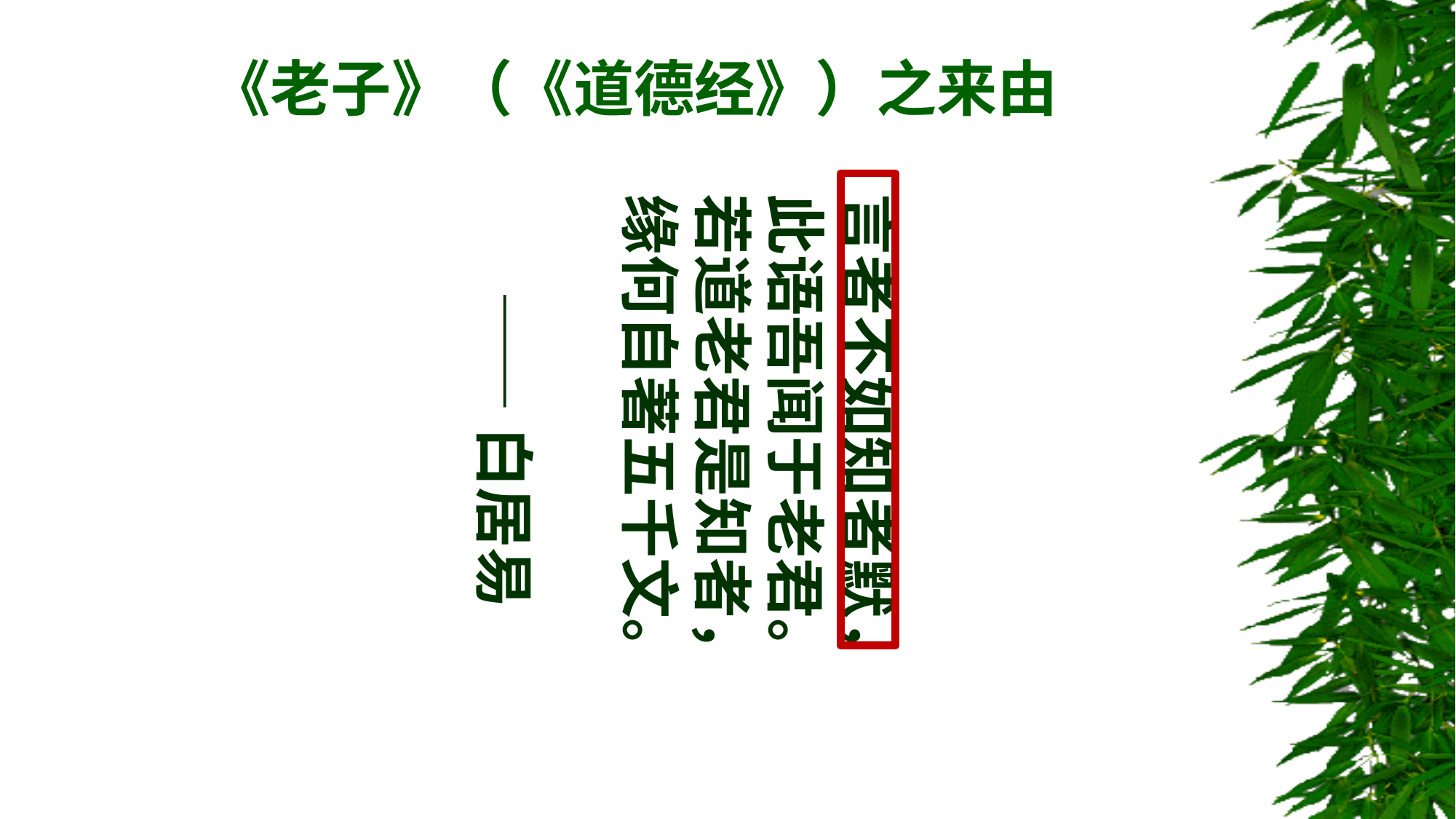

《老子》（《道德经》）之来由

言者不如知者默，
此语吾闻于老君。
若道老君是知者，
缘何自著五千文。

       ——白居易